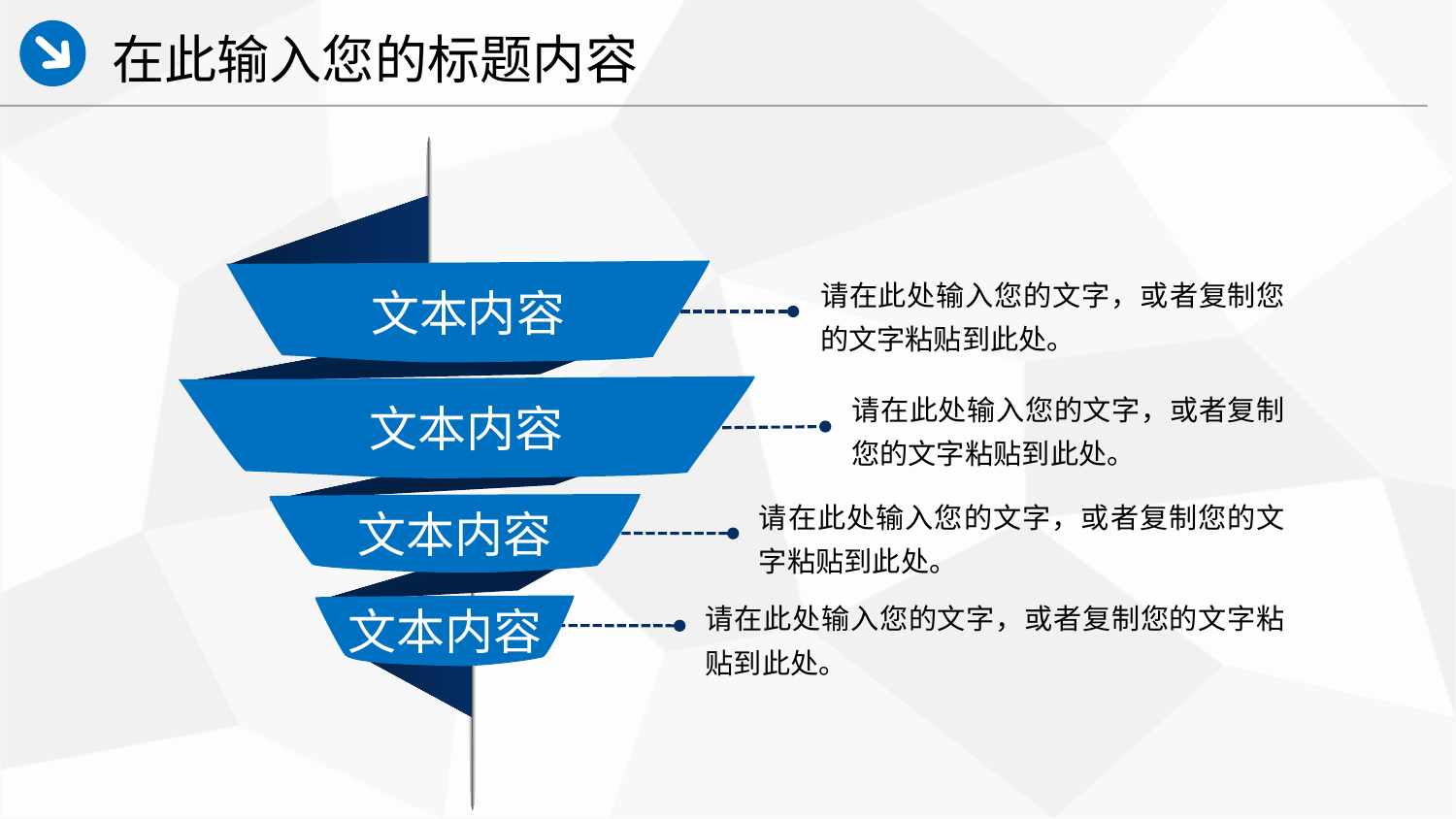

在此输入您的标题内容

文本内容
请在此处输入您的文字，或者复制您的文字粘贴到此处。

文本内容
请在此处输入您的文字，或者复制您的文字粘贴到此处。

请在此处输入您的文字，或者复制您的文字粘贴到此处。
文本内容

请在此处输入您的文字，或者复制您的文字粘贴到此处。
文本内容